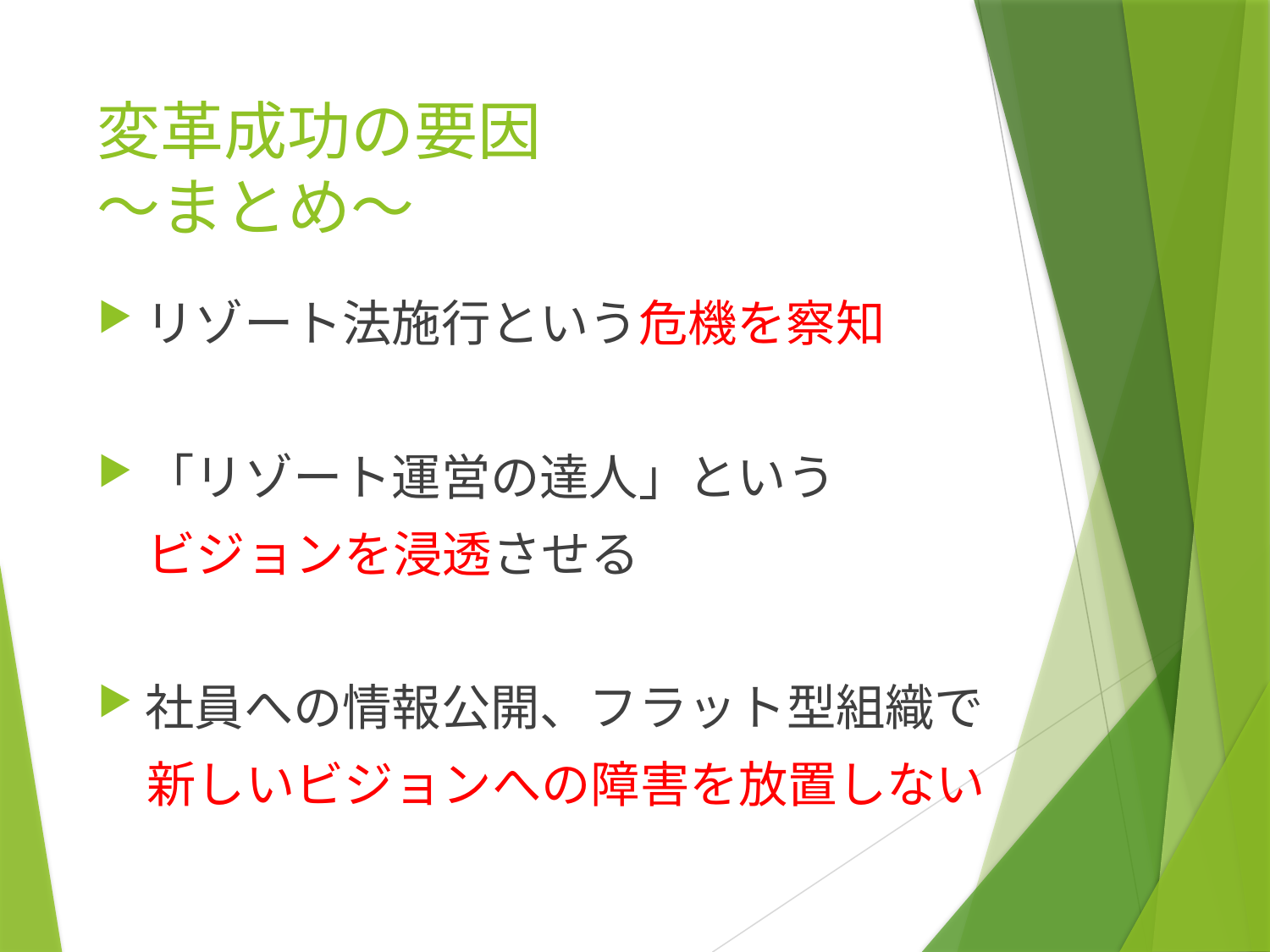

# 変革成功の要因 ～まとめ～
リゾート法施行という危機を察知

「リゾート運営の達人」という
　ビジョンを浸透させる

社員への情報公開、フラット型組織で
　新しいビジョンへの障害を放置しない